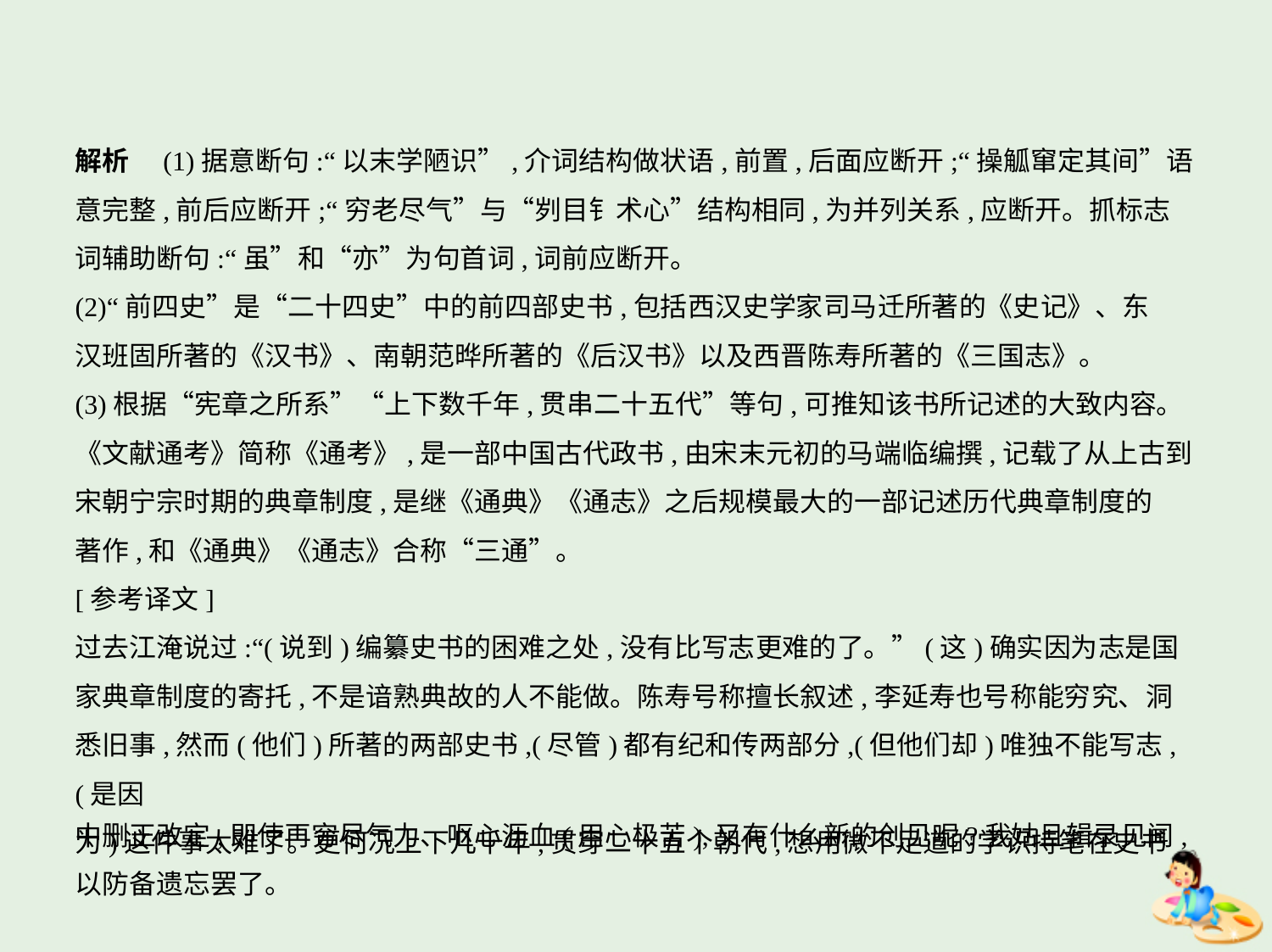

解析　(1)据意断句:“以末学陋识”,介词结构做状语,前置,后面应断开;“操觚窜定其间”语
意完整,前后应断开;“穷老尽气”与“刿目钅术心”结构相同,为并列关系,应断开。抓标志
词辅助断句:“虽”和“亦”为句首词,词前应断开。
(2)“前四史”是“二十四史”中的前四部史书,包括西汉史学家司马迁所著的《史记》、东
汉班固所著的《汉书》、南朝范晔所著的《后汉书》以及西晋陈寿所著的《三国志》。
(3)根据“宪章之所系”“上下数千年,贯串二十五代”等句,可推知该书所记述的大致内容。
《文献通考》简称《通考》,是一部中国古代政书,由宋末元初的马端临编撰,记载了从上古到
宋朝宁宗时期的典章制度,是继《通典》《通志》之后规模最大的一部记述历代典章制度的
著作,和《通典》《通志》合称“三通”。
[参考译文]
过去江淹说过:“(说到)编纂史书的困难之处,没有比写志更难的了。”(这)确实因为志是国
家典章制度的寄托,不是谙熟典故的人不能做。陈寿号称擅长叙述,李延寿也号称能穷究、洞
悉旧事,然而(他们)所著的两部史书,(尽管)都有纪和传两部分,(但他们却)唯独不能写志,(是因
为)这件事太难了。更何况上下几千年,贯穿二十五个朝代,想用微不足道的学识持笔在史书
中删正改定,即使再穷尽气力、呕心沥血(用心极苦),又有什么新的创见呢?我姑且辑录见闻,
以防备遗忘罢了。